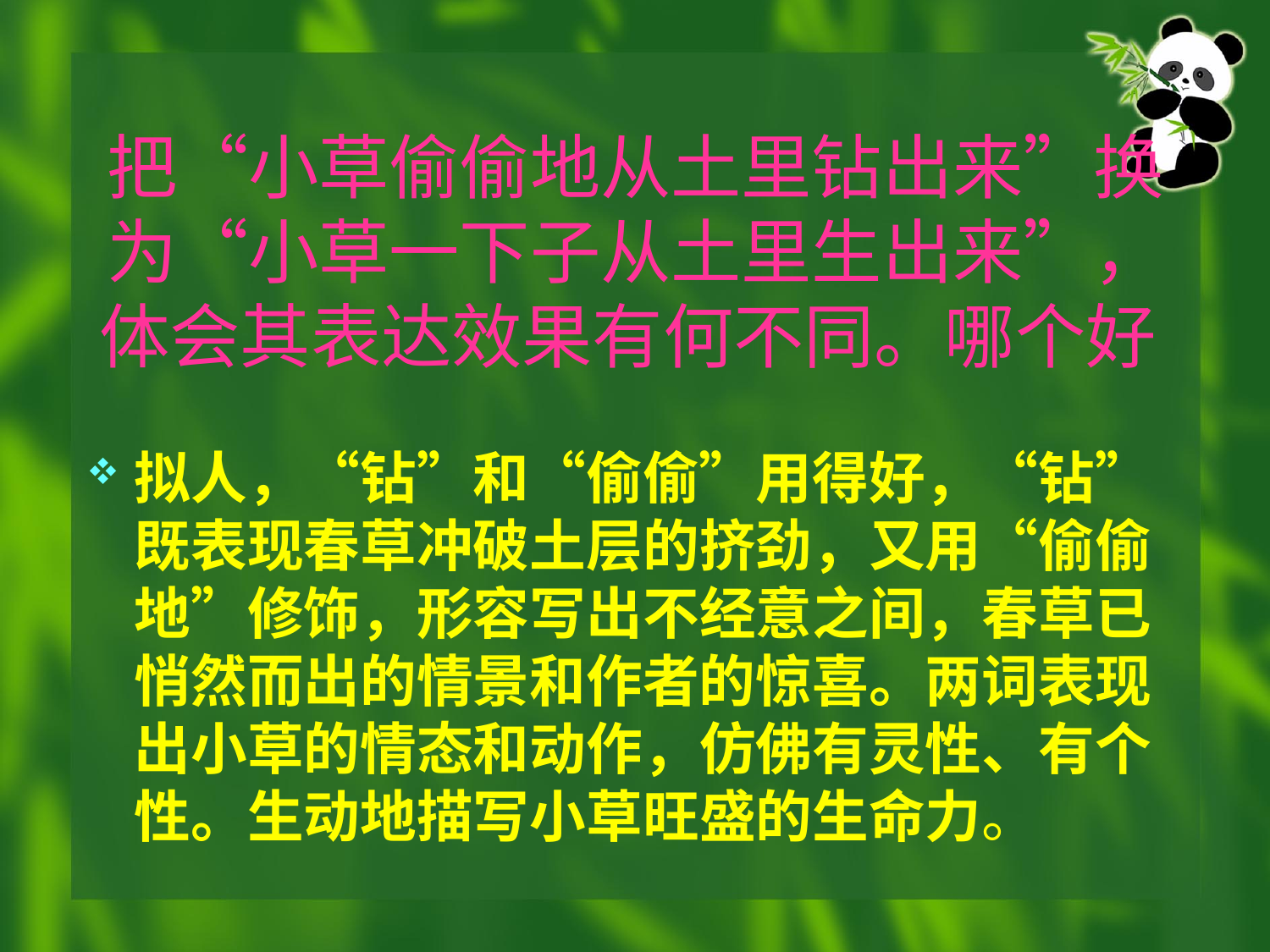

# 把“小草偷偷地从土里钻出来”换为“小草一下子从土里生出来”，体会其表达效果有何不同。哪个好
拟人，“钻”和“偷偷”用得好，“钻”既表现春草冲破土层的挤劲，又用“偷偷地”修饰，形容写出不经意之间，春草已悄然而出的情景和作者的惊喜。两词表现出小草的情态和动作，仿佛有灵性、有个性。生动地描写小草旺盛的生命力。